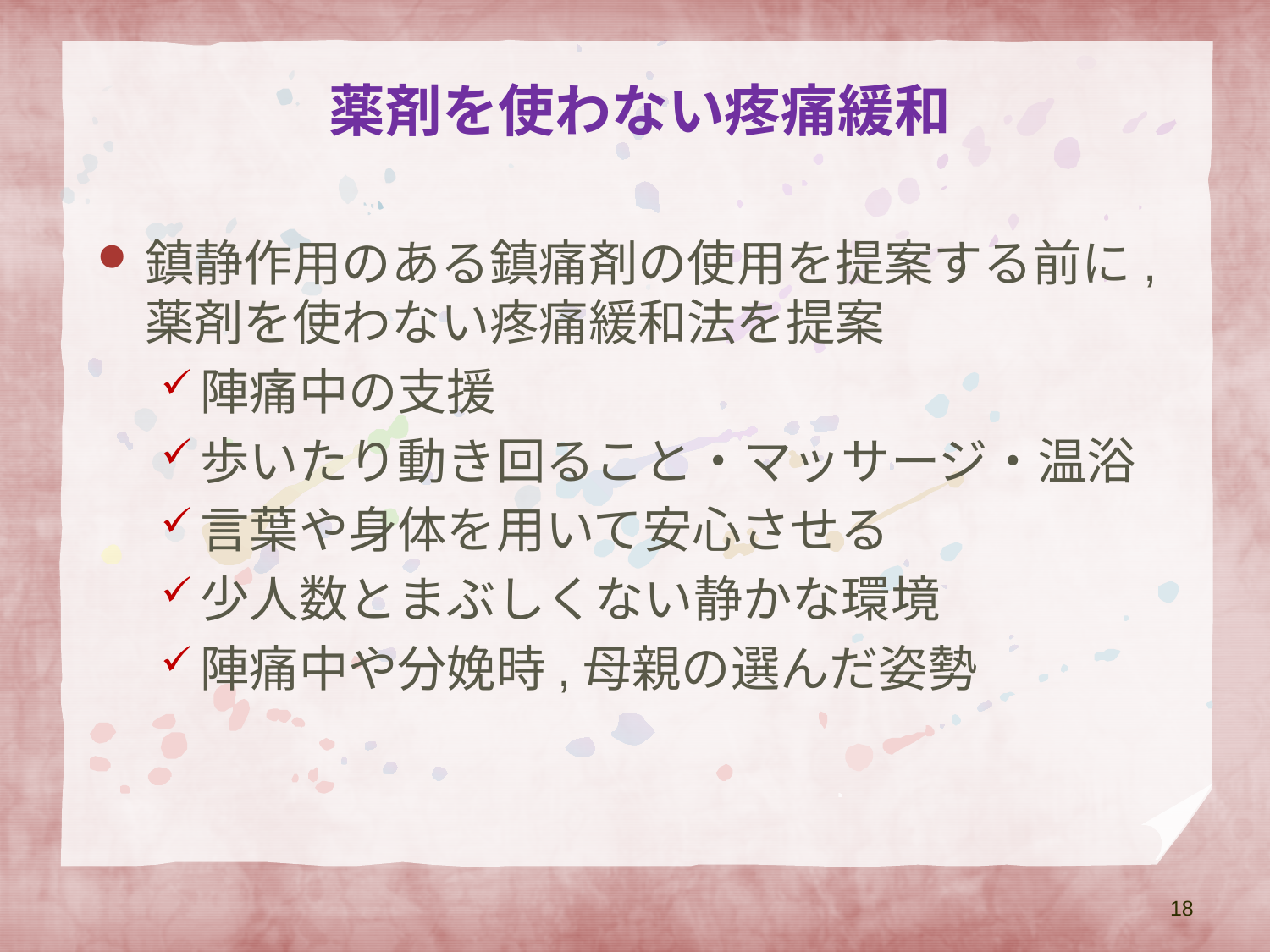

# 薬剤を使わない疼痛緩和
鎮静作用のある鎮痛剤の使用を提案する前に,薬剤を使わない疼痛緩和法を提案
陣痛中の支援
歩いたり動き回ること・マッサージ・温浴
言葉や身体を用いて安心させる
少人数とまぶしくない静かな環境
陣痛中や分娩時,母親の選んだ姿勢
18